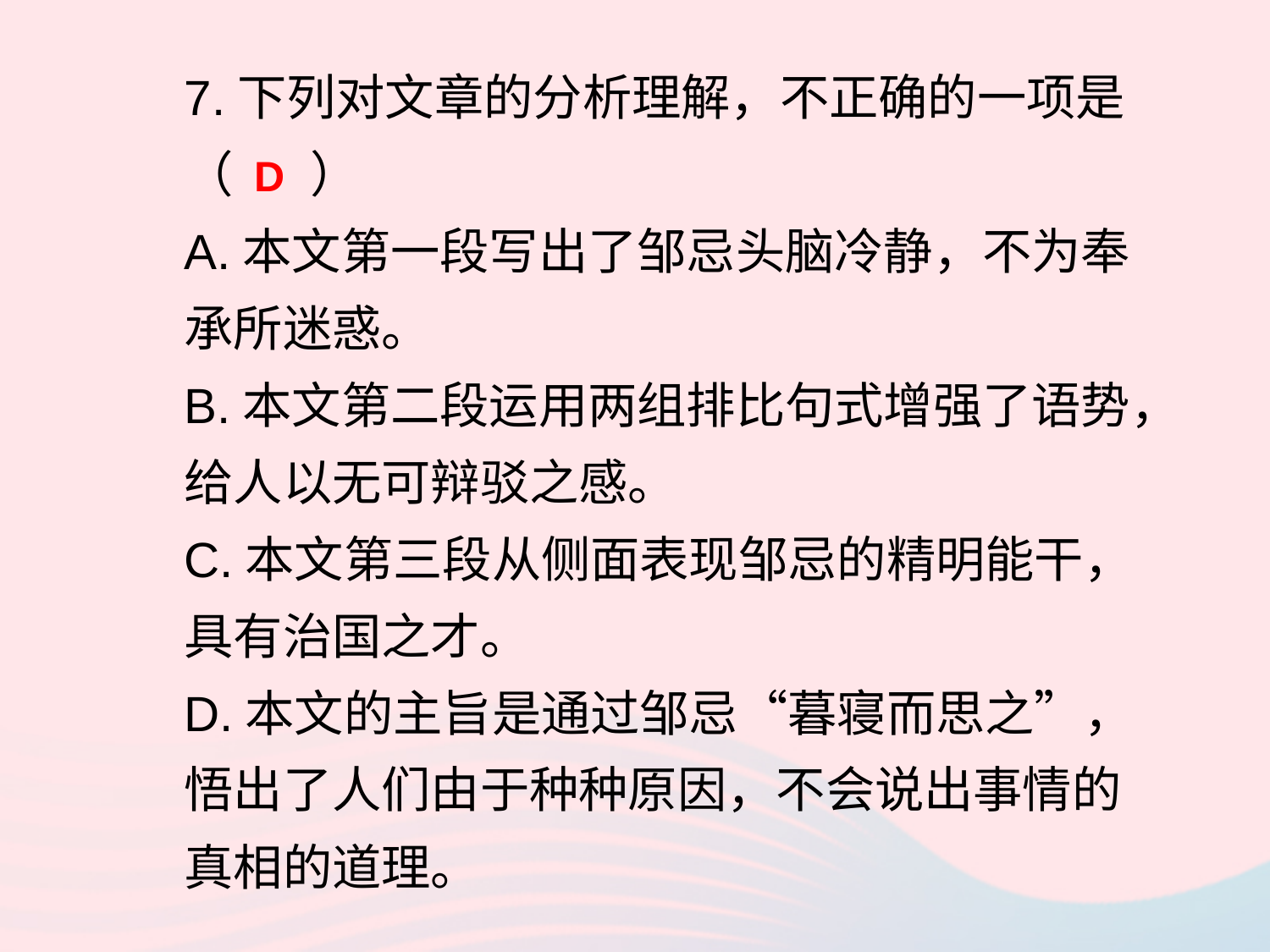

7.下列对文章的分析理解，不正确的一项是（       ）
A.本文第一段写出了邹忌头脑冷静，不为奉承所迷惑。
B.本文第二段运用两组排比句式增强了语势，给人以无可辩驳之感。
C.本文第三段从侧面表现邹忌的精明能干，具有治国之才。
D.本文的主旨是通过邹忌“暮寝而思之”，悟出了人们由于种种原因，不会说出事情的真相的道理。
D